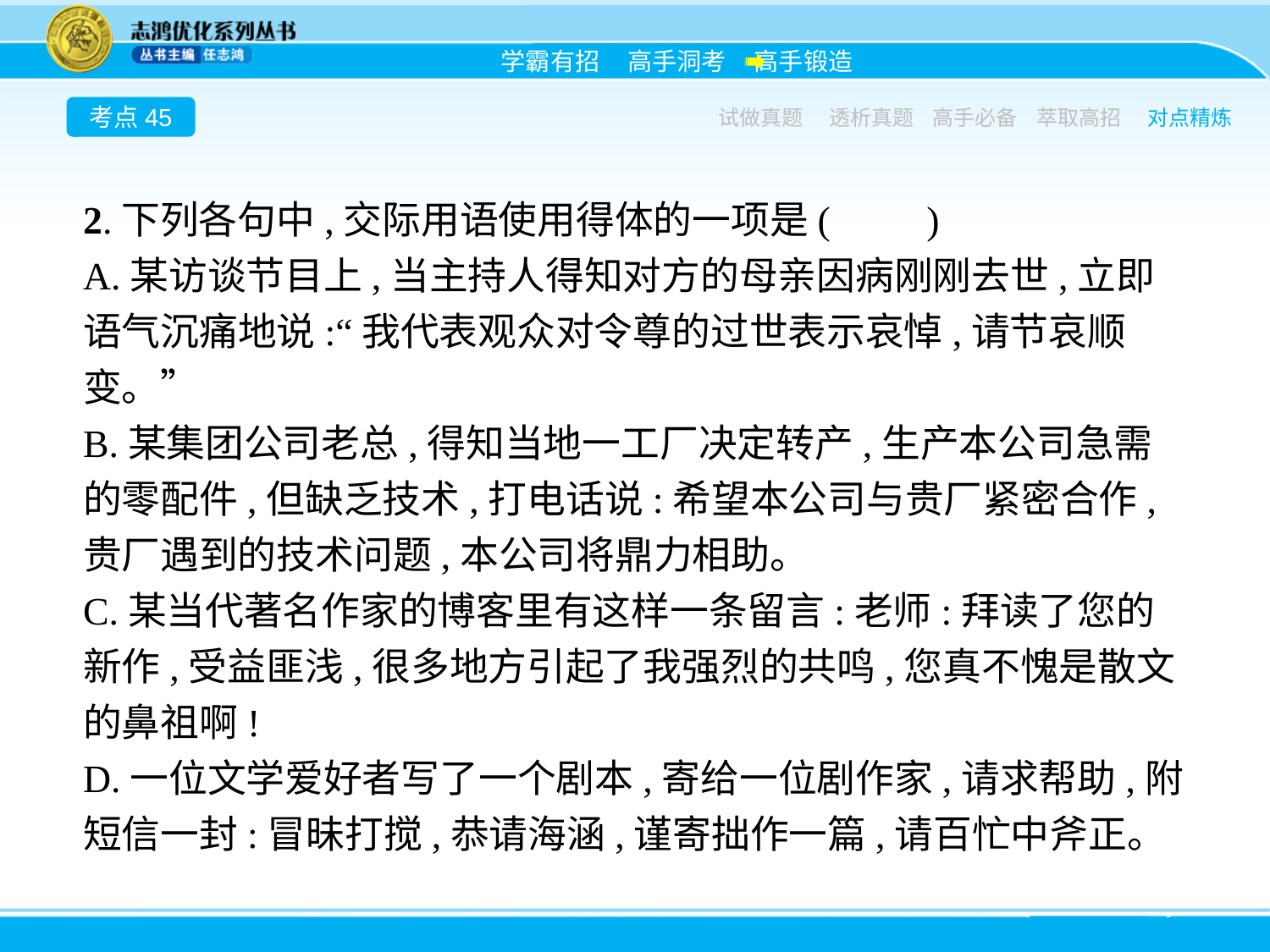

考点45
试做真题
透析真题
高手必备
萃取高招
对点精炼
2.下列各句中,交际用语使用得体的一项是(　　)
A.某访谈节目上,当主持人得知对方的母亲因病刚刚去世,立即语气沉痛地说:“我代表观众对令尊的过世表示哀悼,请节哀顺变。”
B.某集团公司老总,得知当地一工厂决定转产,生产本公司急需的零配件,但缺乏技术,打电话说:希望本公司与贵厂紧密合作,贵厂遇到的技术问题,本公司将鼎力相助。
C.某当代著名作家的博客里有这样一条留言:老师:拜读了您的新作,受益匪浅,很多地方引起了我强烈的共鸣,您真不愧是散文的鼻祖啊!
D.一位文学爱好者写了一个剧本,寄给一位剧作家,请求帮助,附短信一封:冒昧打搅,恭请海涵,谨寄拙作一篇,请百忙中斧正。